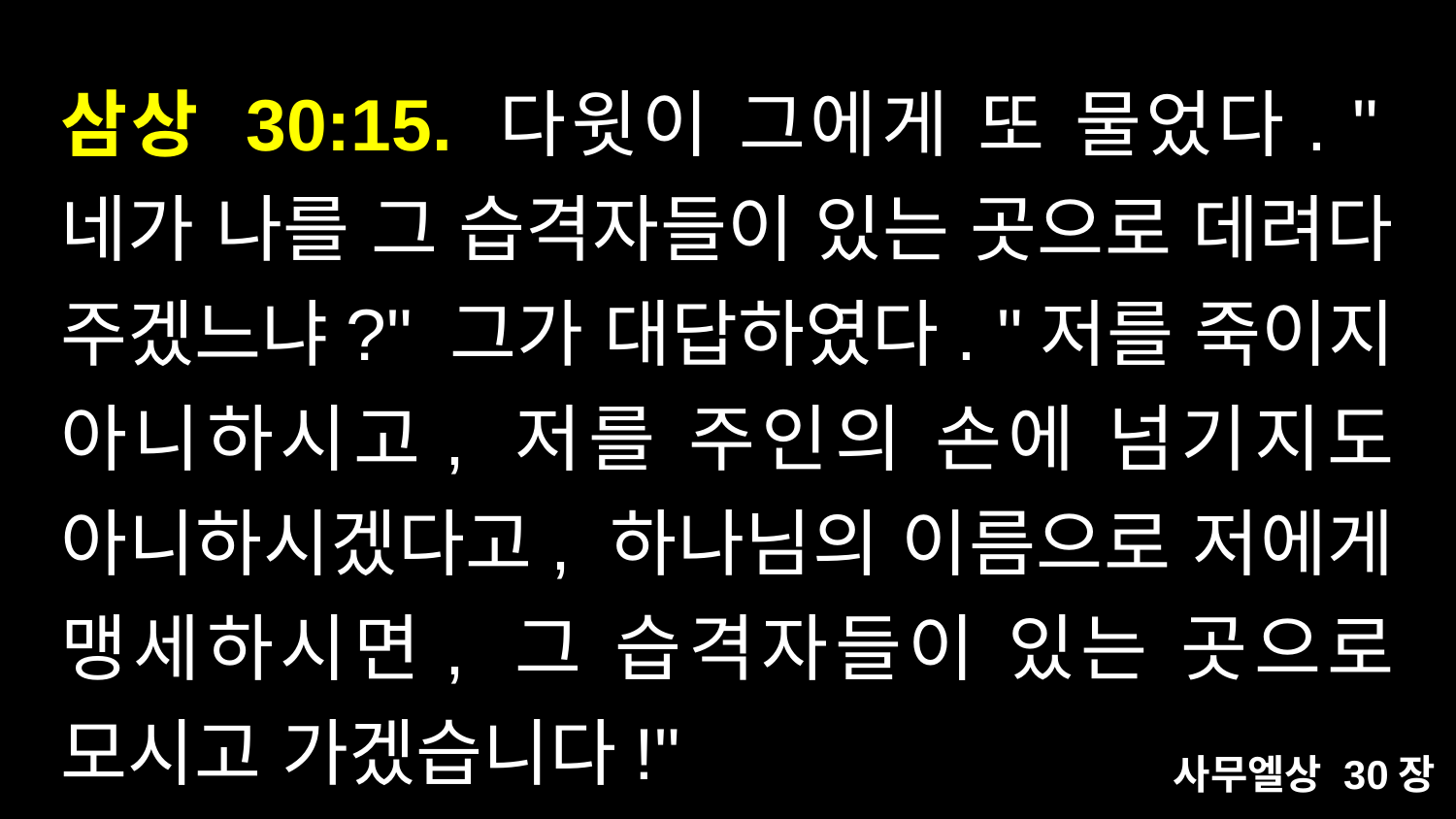

# 삼상 30:15. 다윗이 그에게 또 물었다. "네가 나를 그 습격자들이 있는 곳으로 데려다 주겠느냐?" 그가 대답하였다. "저를 죽이지 아니하시고, 저를 주인의 손에 넘기지도 아니하시겠다고, 하나님의 이름으로 저에게 맹세하시면, 그 습격자들이 있는 곳으로 모시고 가겠습니다!"
사무엘상 30장